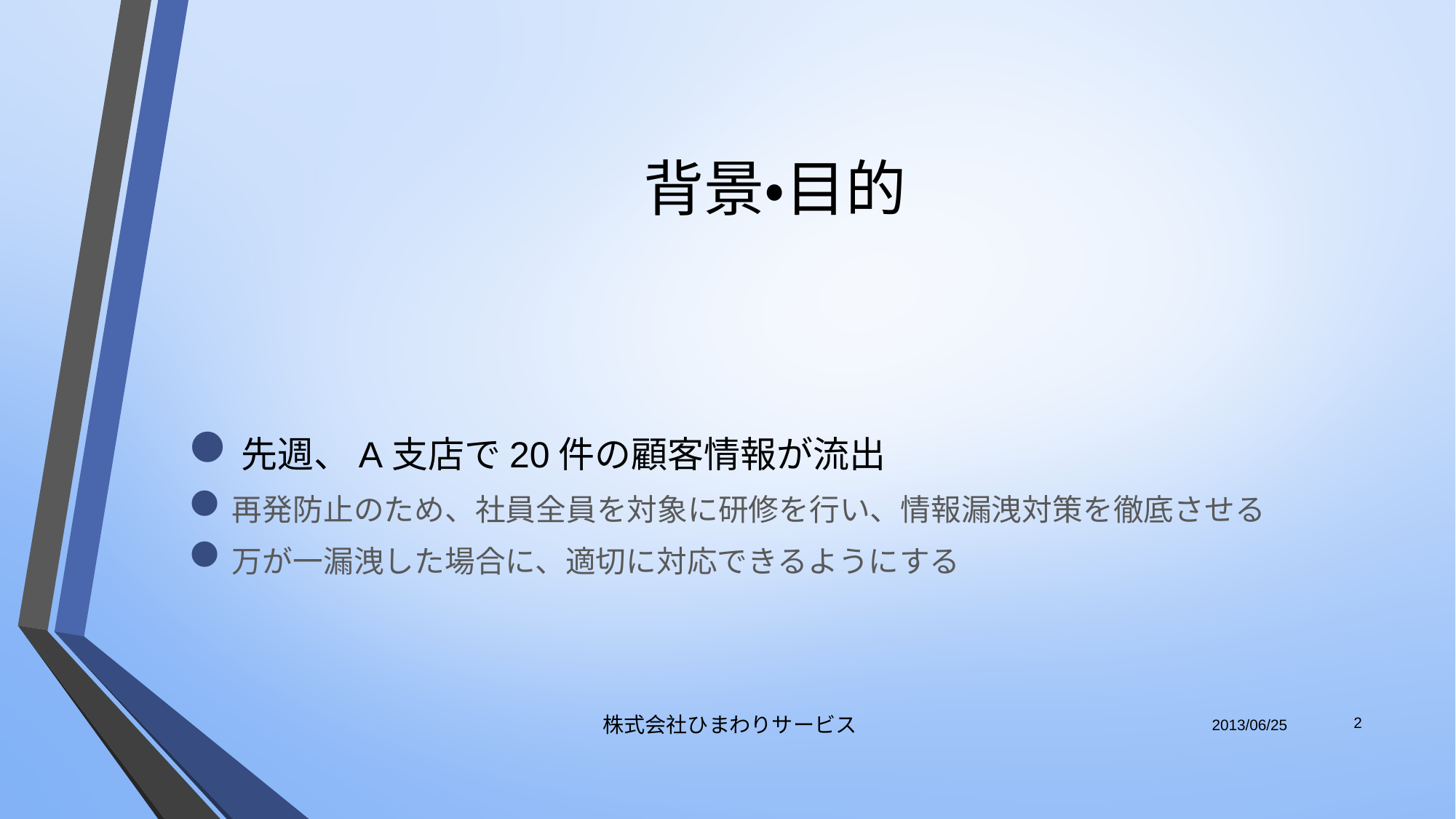

# 背景・目的
先週、A支店で20件の顧客情報が流出
再発防止のため、社員全員を対象に研修を行い、情報漏洩対策を徹底させる
万が一漏洩した場合に、適切に対応できるようにする
2
株式会社ひまわりサービス
2013/06/25